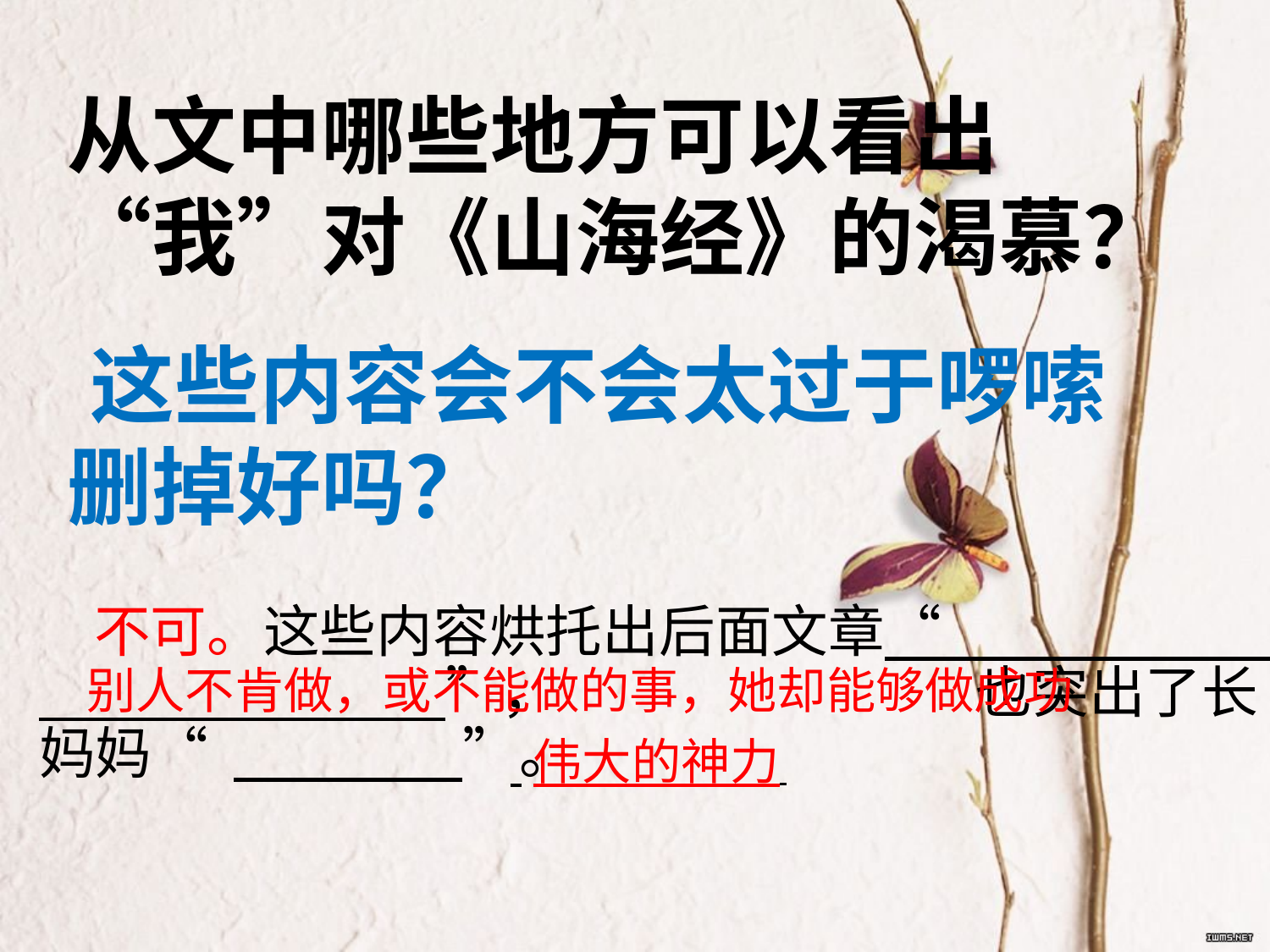

从文中哪些地方可以看出“我”对《山海经》的渴慕？
 这些内容会不会太过于啰嗦删掉好吗？
    不可。这些内容烘托出后面文章“                                                              ”，                                 也突出了长妈妈“                    ”。
别人不肯做，或不能做的事，她却能够做成功
 伟大的神力